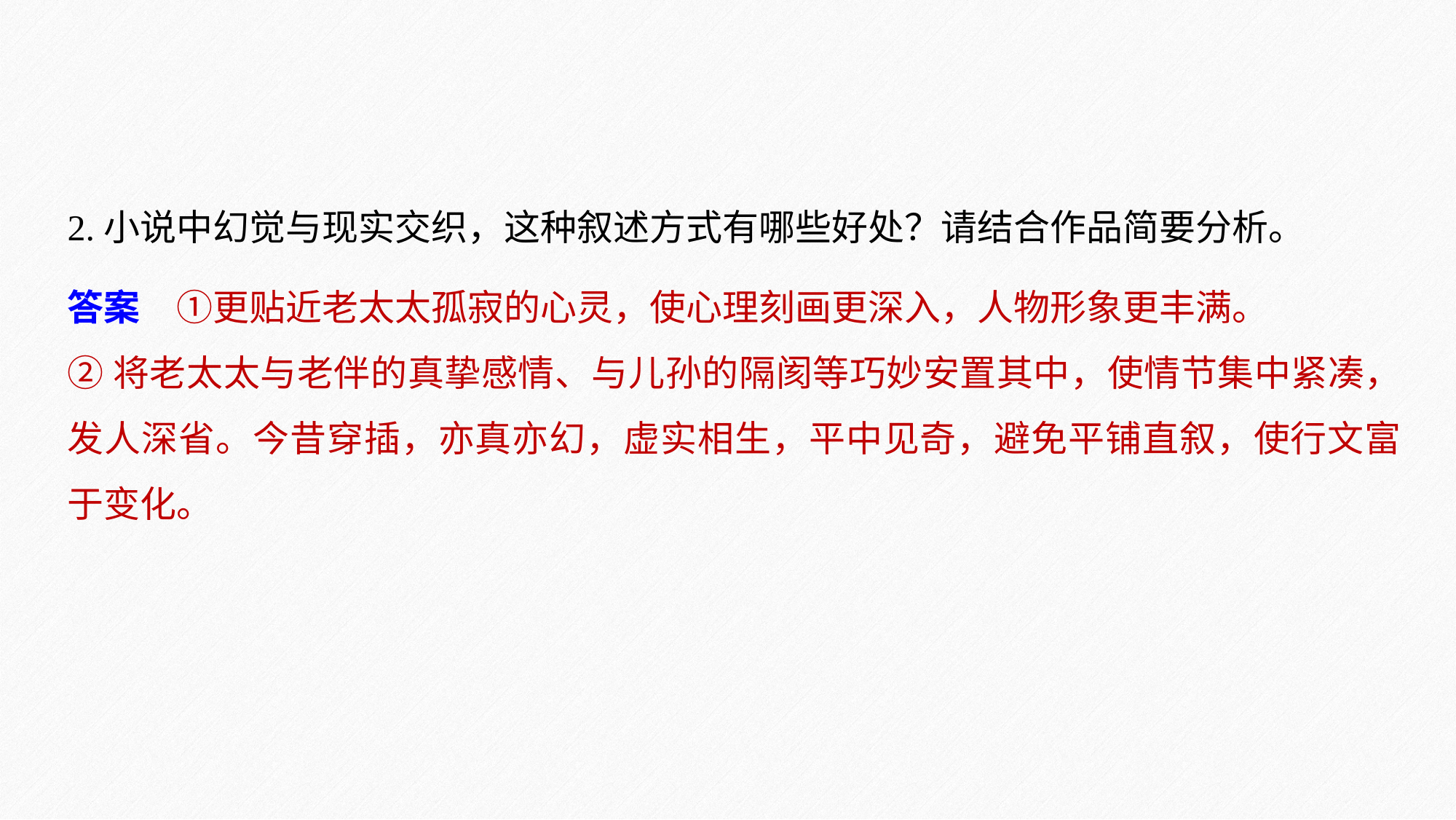

2.小说中幻觉与现实交织，这种叙述方式有哪些好处？请结合作品简要分析。
答案　①更贴近老太太孤寂的心灵，使心理刻画更深入，人物形象更丰满。
②将老太太与老伴的真挚感情、与儿孙的隔阂等巧妙安置其中，使情节集中紧凑，发人深省。今昔穿插，亦真亦幻，虚实相生，平中见奇，避免平铺直叙，使行文富于变化。